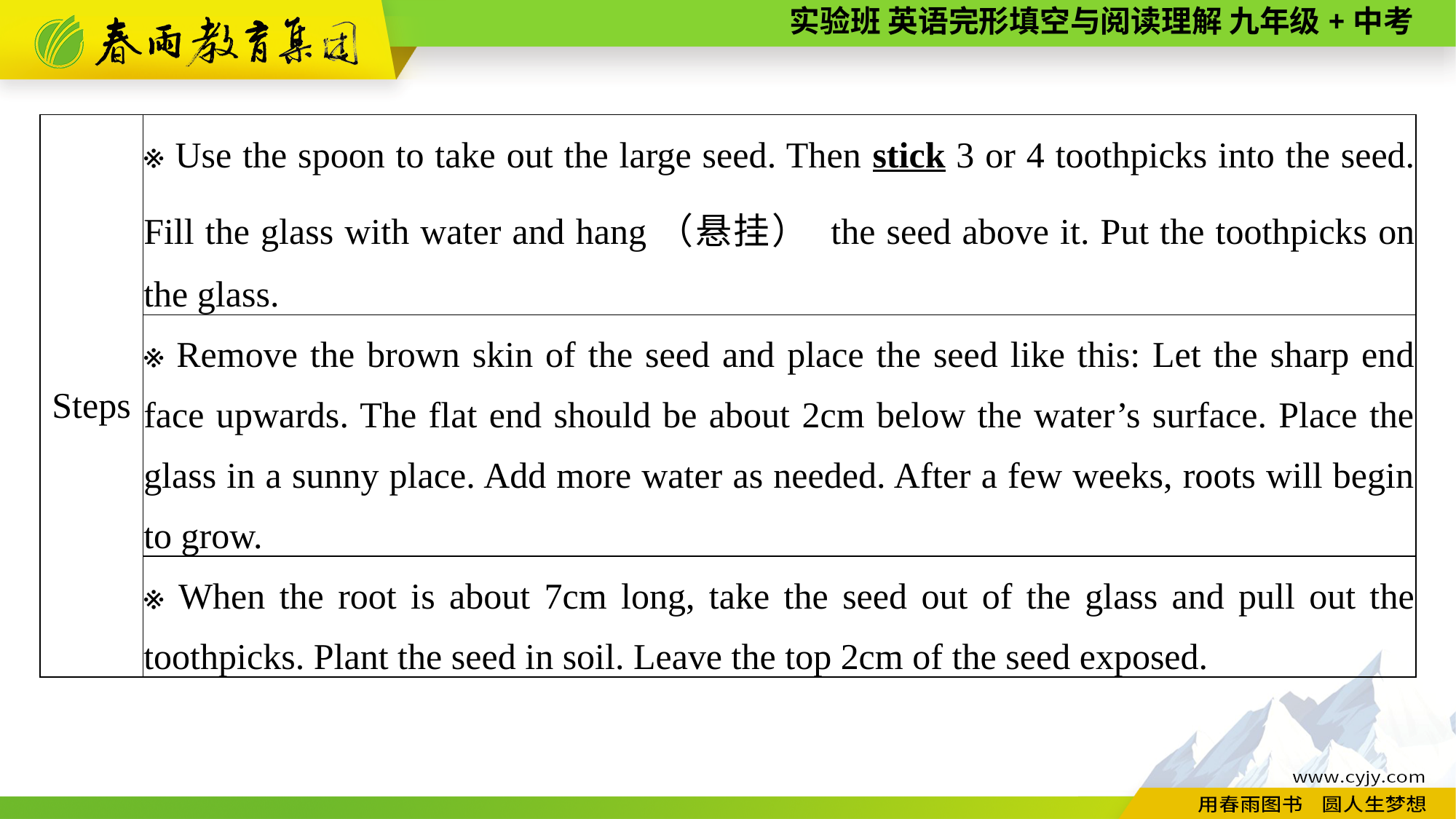

| Steps | ※ Use the spoon to take out the large seed. Then stick 3 or 4 toothpicks into the seed. Fill the glass with water and hang（悬挂） the seed above it. Put the toothpicks on the glass. |
| --- | --- |
|  | ※ Remove the brown skin of the seed and place the seed like this: Let the sharp end face upwards. The flat end should be about 2cm below the water’s surface. Place the glass in a sunny place. Add more water as needed. After a few weeks, roots will begin to grow. |
|  | ※ When the root is about 7cm long, take the seed out of the glass and pull out the toothpicks. Plant the seed in soil. Leave the top 2cm of the seed exposed. |